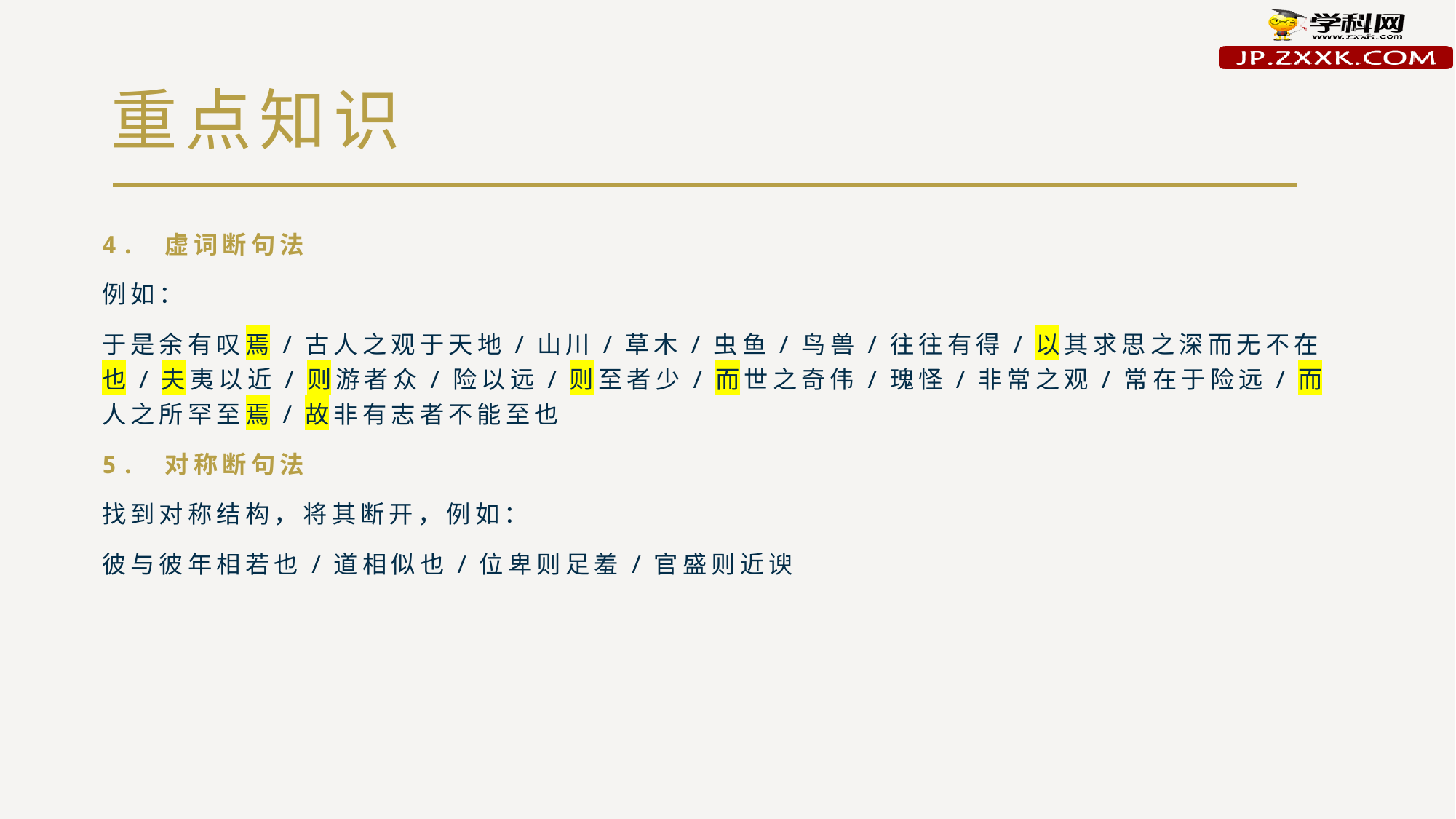

# 重点知识
4. 虚词断句法
例如：
于是余有叹焉/古人之观于天地/山川/草木/虫鱼/鸟兽/往往有得/以其求思之深而无不在也/夫夷以近/则游者众/险以远/则至者少/而世之奇伟/瑰怪/非常之观/常在于险远/而人之所罕至焉/故非有志者不能至也
5. 对称断句法
找到对称结构，将其断开，例如：
彼与彼年相若也/道相似也/位卑则足羞/官盛则近谀